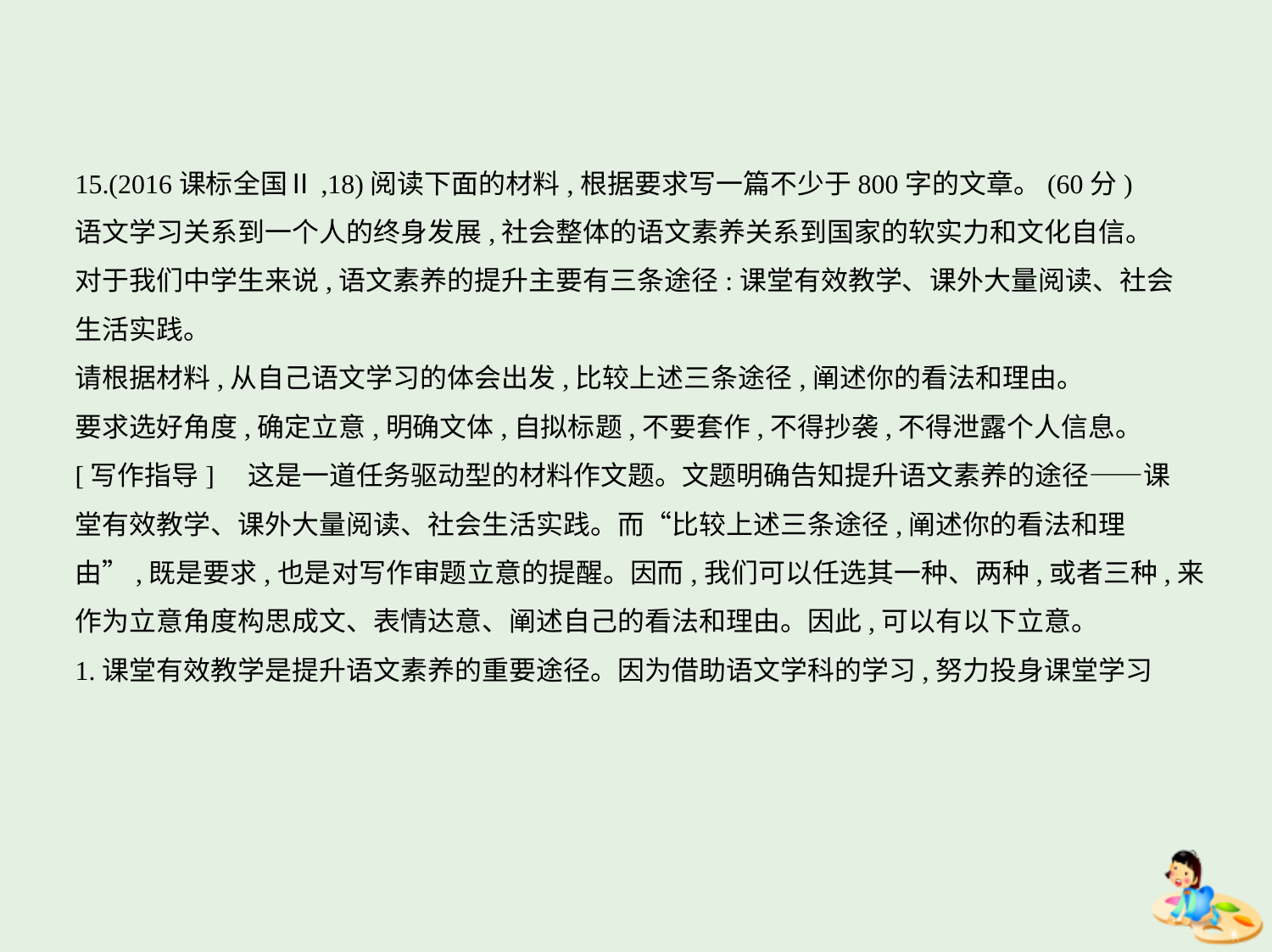

15.(2016课标全国Ⅱ,18)阅读下面的材料,根据要求写一篇不少于800字的文章。(60分)
语文学习关系到一个人的终身发展,社会整体的语文素养关系到国家的软实力和文化自信。
对于我们中学生来说,语文素养的提升主要有三条途径:课堂有效教学、课外大量阅读、社会
生活实践。
请根据材料,从自己语文学习的体会出发,比较上述三条途径,阐述你的看法和理由。
要求选好角度,确定立意,明确文体,自拟标题,不要套作,不得抄袭,不得泄露个人信息。
[写作指导]　这是一道任务驱动型的材料作文题。文题明确告知提升语文素养的途径——课
堂有效教学、课外大量阅读、社会生活实践。而“比较上述三条途径,阐述你的看法和理
由”,既是要求,也是对写作审题立意的提醒。因而,我们可以任选其一种、两种,或者三种,来
作为立意角度构思成文、表情达意、阐述自己的看法和理由。因此,可以有以下立意。
1.课堂有效教学是提升语文素养的重要途径。因为借助语文学科的学习,努力投身课堂学习